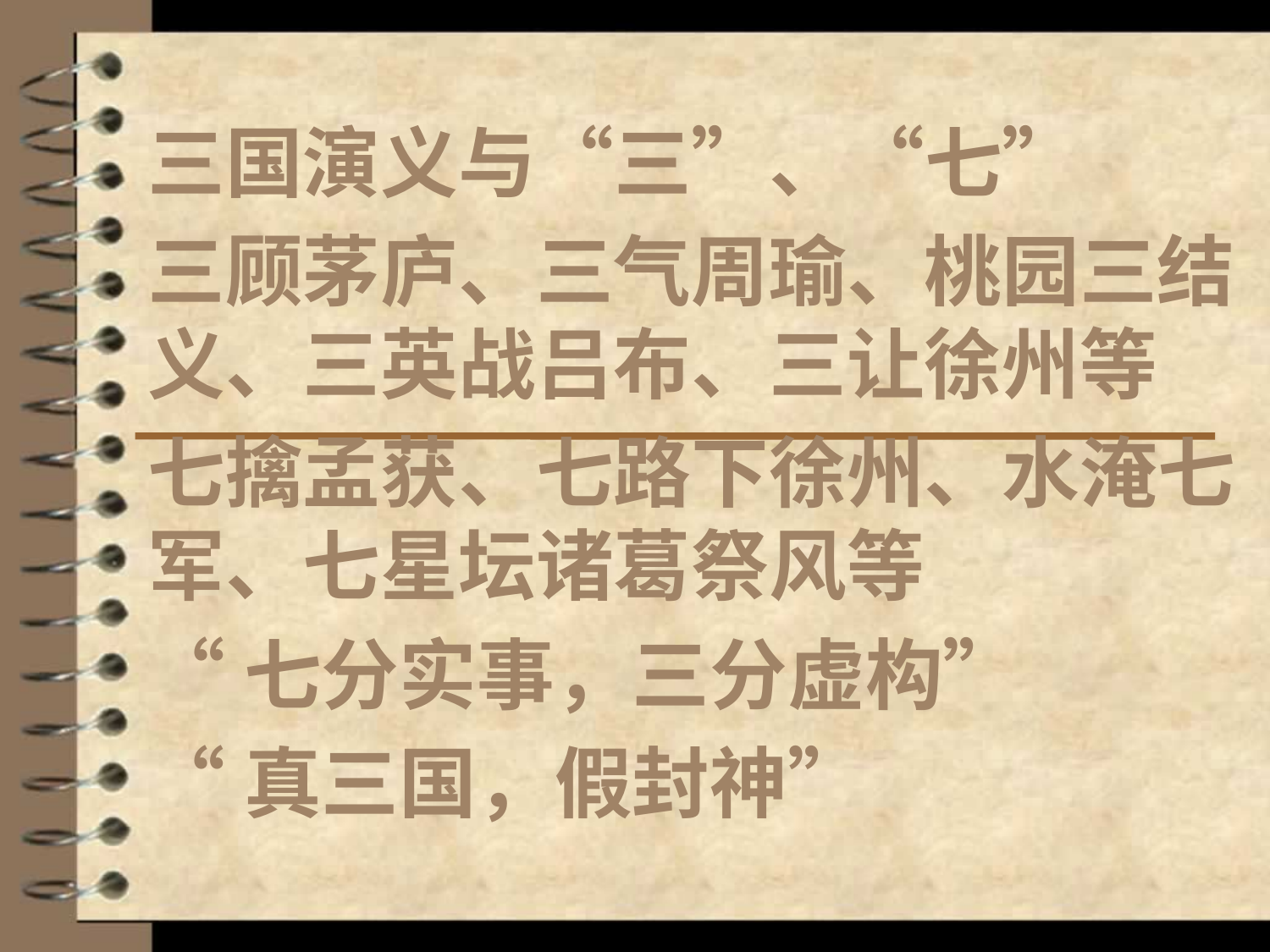

三国演义与“三”、“七”
三顾茅庐、三气周瑜、桃园三结义、三英战吕布、三让徐州等
七擒孟获、七路下徐州、水淹七军、七星坛诸葛祭风等
“七分实事，三分虚构”
“真三国，假封神”